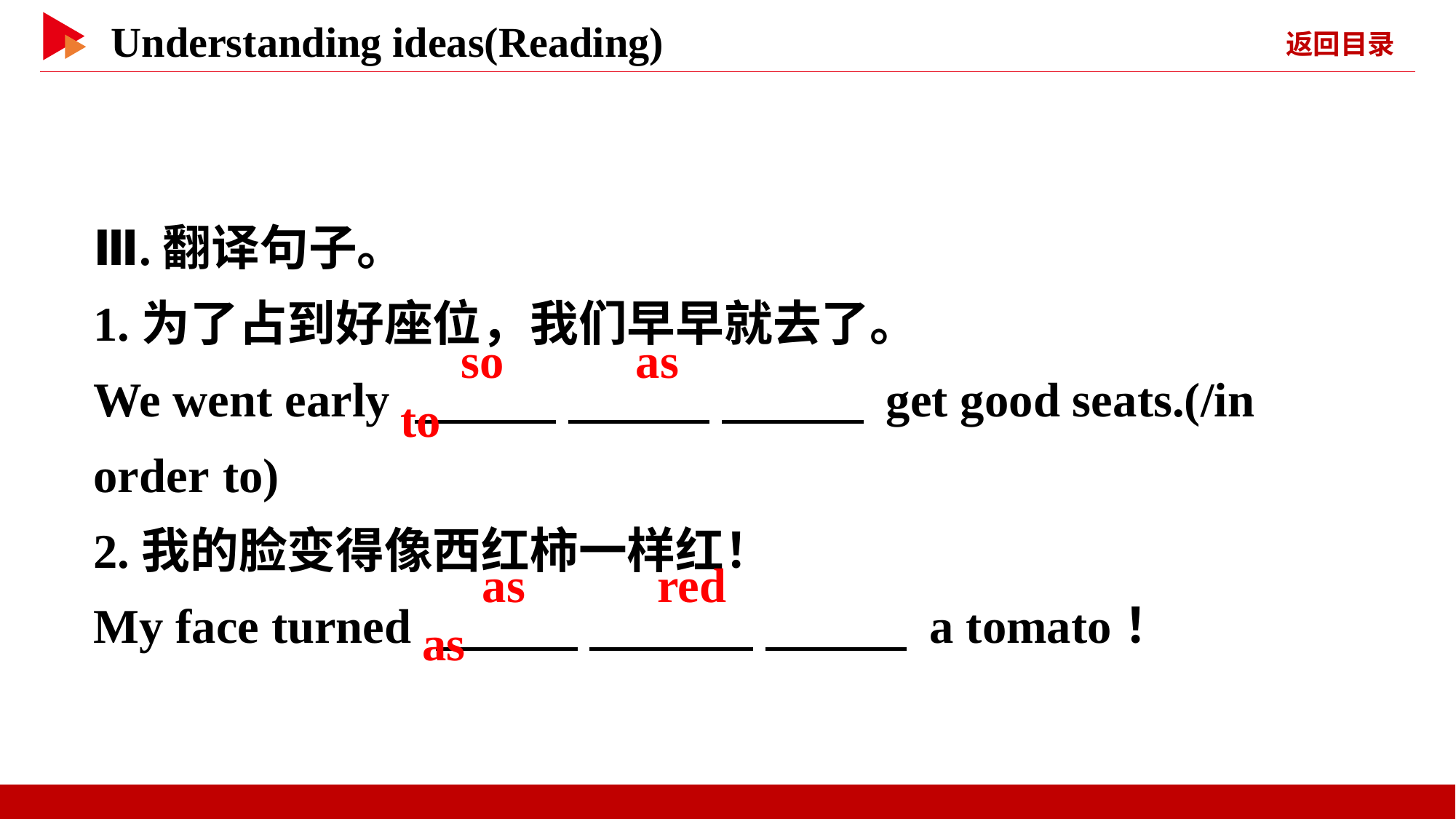

Ⅲ.翻译句子。
1.为了占到好座位，我们早早就去了。
We went early 　    　 　    　 　    　 get good seats.(/in order to)
2.我的脸变得像西红柿一样红！
My face turned 　    　 　      　 　    　 a tomato！
　so　 　as　 　to
　as　 　red　 　as